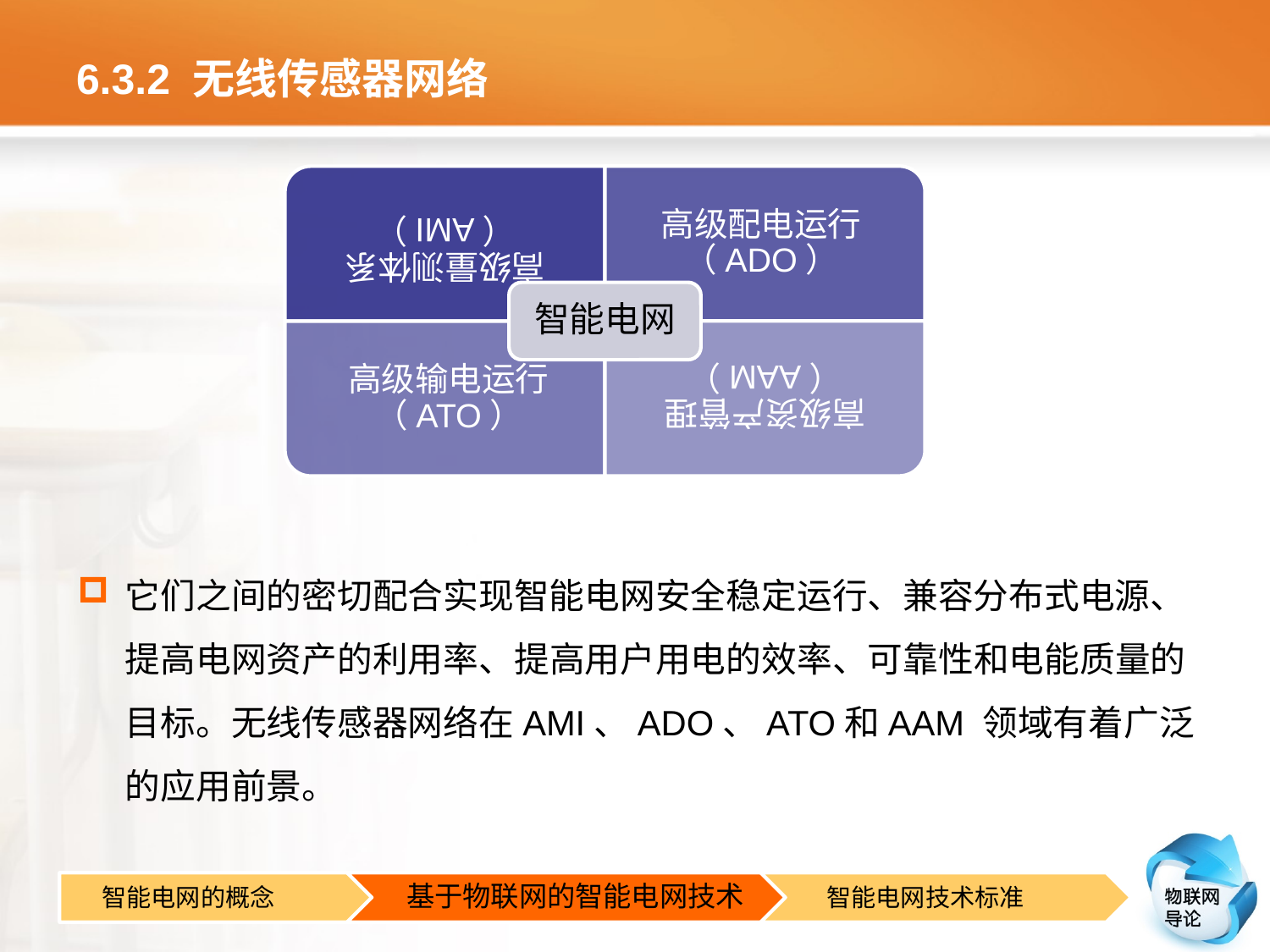

# 6.3.2 无线传感器网络
高级量测体系（AMI）
高级配电运行（ADO）
高级输电运行（ATO）
高级资产管理（AAM）
智能电网
它们之间的密切配合实现智能电网安全稳定运行、兼容分布式电源、提高电网资产的利用率、提高用户用电的效率、可靠性和电能质量的目标。无线传感器网络在AMI、ADO、ATO和AAM 领域有着广泛的应用前景。